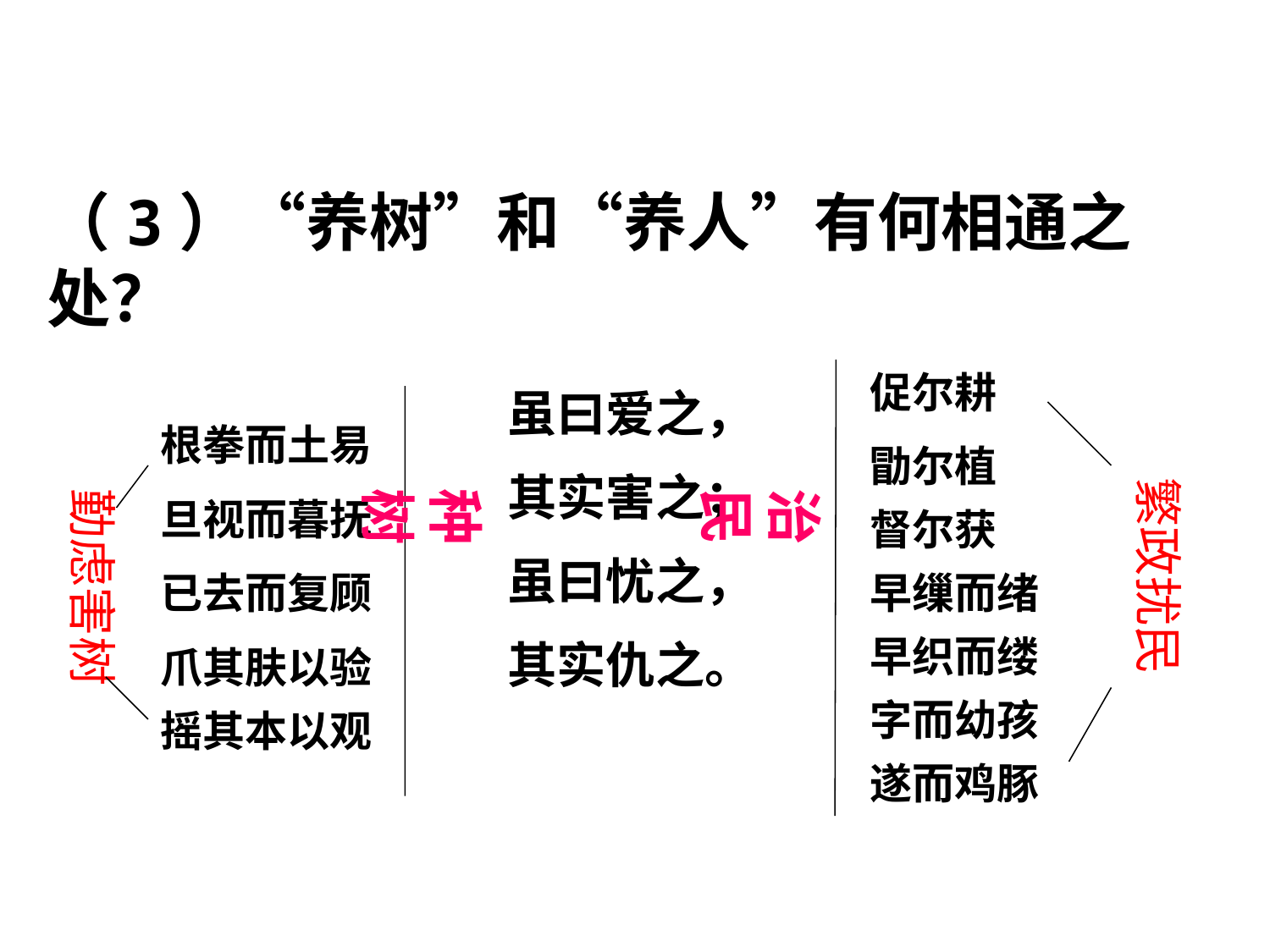

（3）“养树”和“养人”有何相通之处？

促尔耕
虽曰爱之，
其实害之；
虽曰忧之，
其实仇之。

根拳而土易
勖尔植

繁政扰民
勤虑害树
种   树
治   民
旦视而暮抚
督尔获
已去而复顾
早缫而绪
早织而缕
爪其肤以验

字而幼孩

摇其本以观
遂而鸡豚